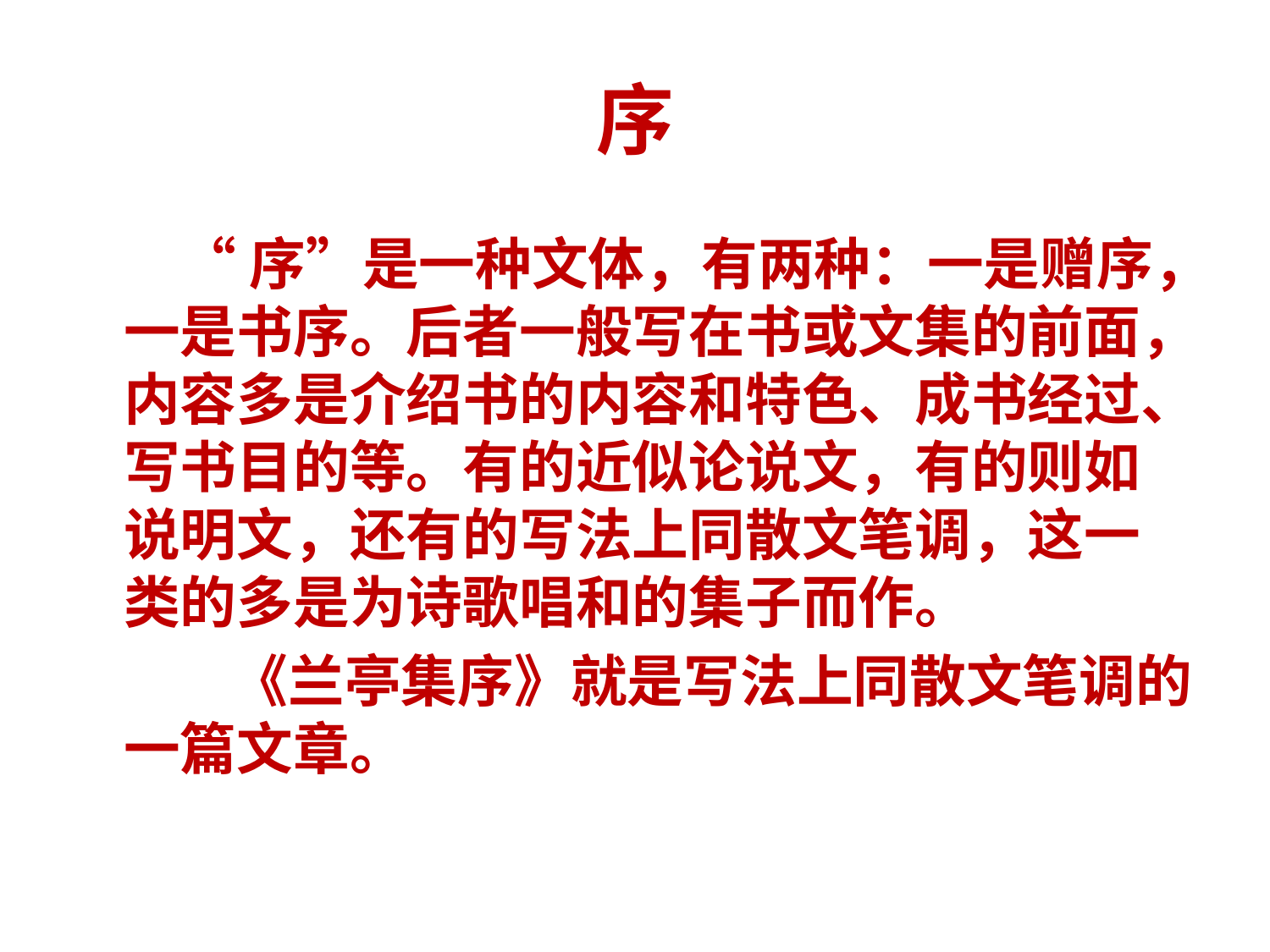

# 序
        “序”是一种文体，有两种：一是赠序，一是书序。后者一般写在书或文集的前面，内容多是介绍书的内容和特色、成书经过、写书目的等。有的近似论说文，有的则如说明文，还有的写法上同散文笔调，这一类的多是为诗歌唱和的集子而作。
           《兰亭集序》就是写法上同散文笔调的一篇文章。